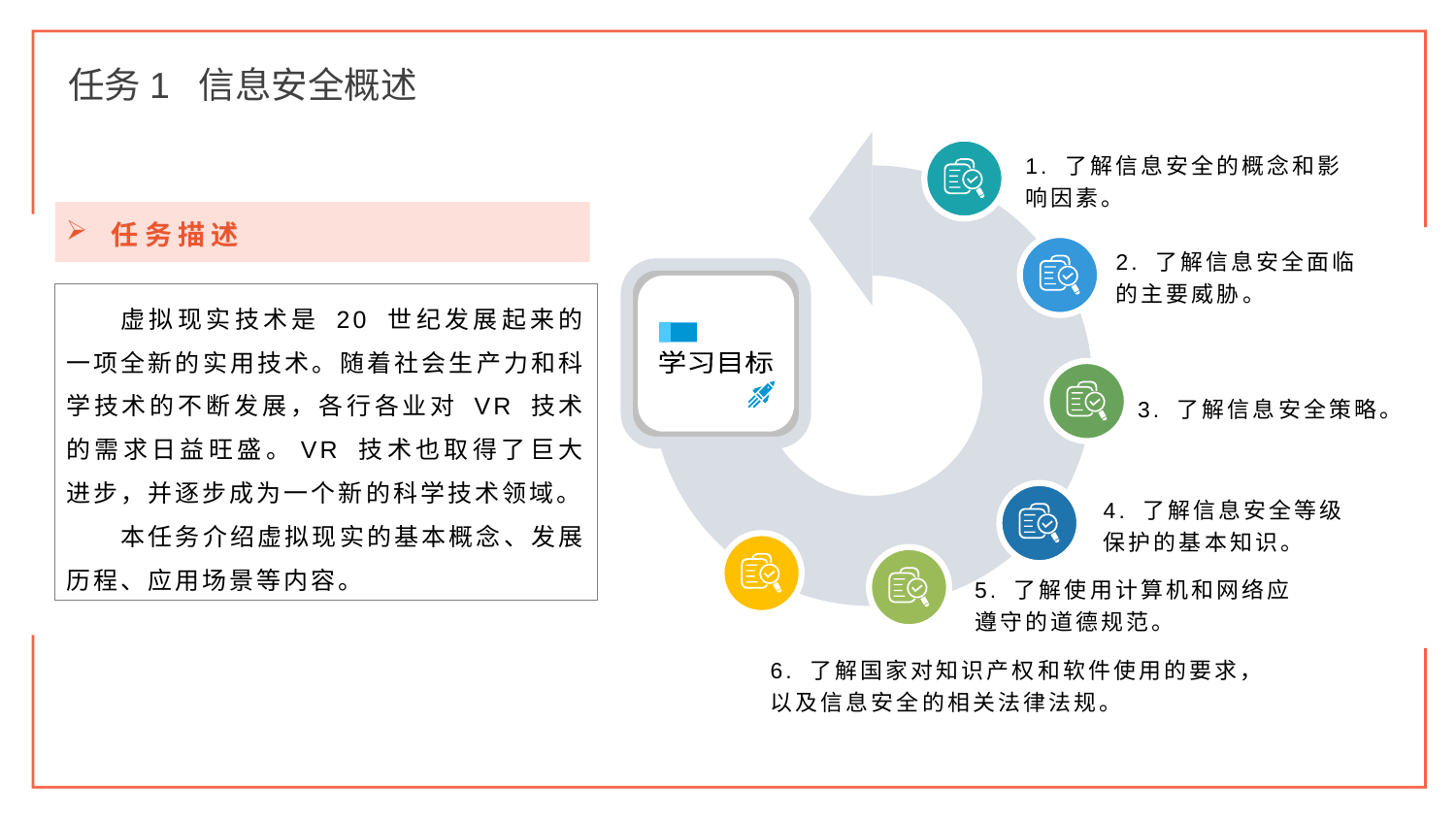

任务1  信息安全概述
1. 了解信息安全的概念和影响因素。

2. 了解信息安全面临的主要威胁。

学习目标

3. 了解信息安全策略。

4. 了解信息安全等级保护的基本知识。

5. 了解使用计算机和网络应遵守的道德规范。

6. 了解国家对知识产权和软件使用的要求，以及信息安全的相关法律法规。
任务描述
虚拟现实技术是 20 世纪发展起来的一项全新的实用技术。随着社会生产力和科学技术的不断发展，各行各业对 VR 技术的需求日益旺盛。VR 技术也取得了巨大进步，并逐步成为一个新的科学技术领域。
本任务介绍虚拟现实的基本概念、发展历程、应用场景等内容。